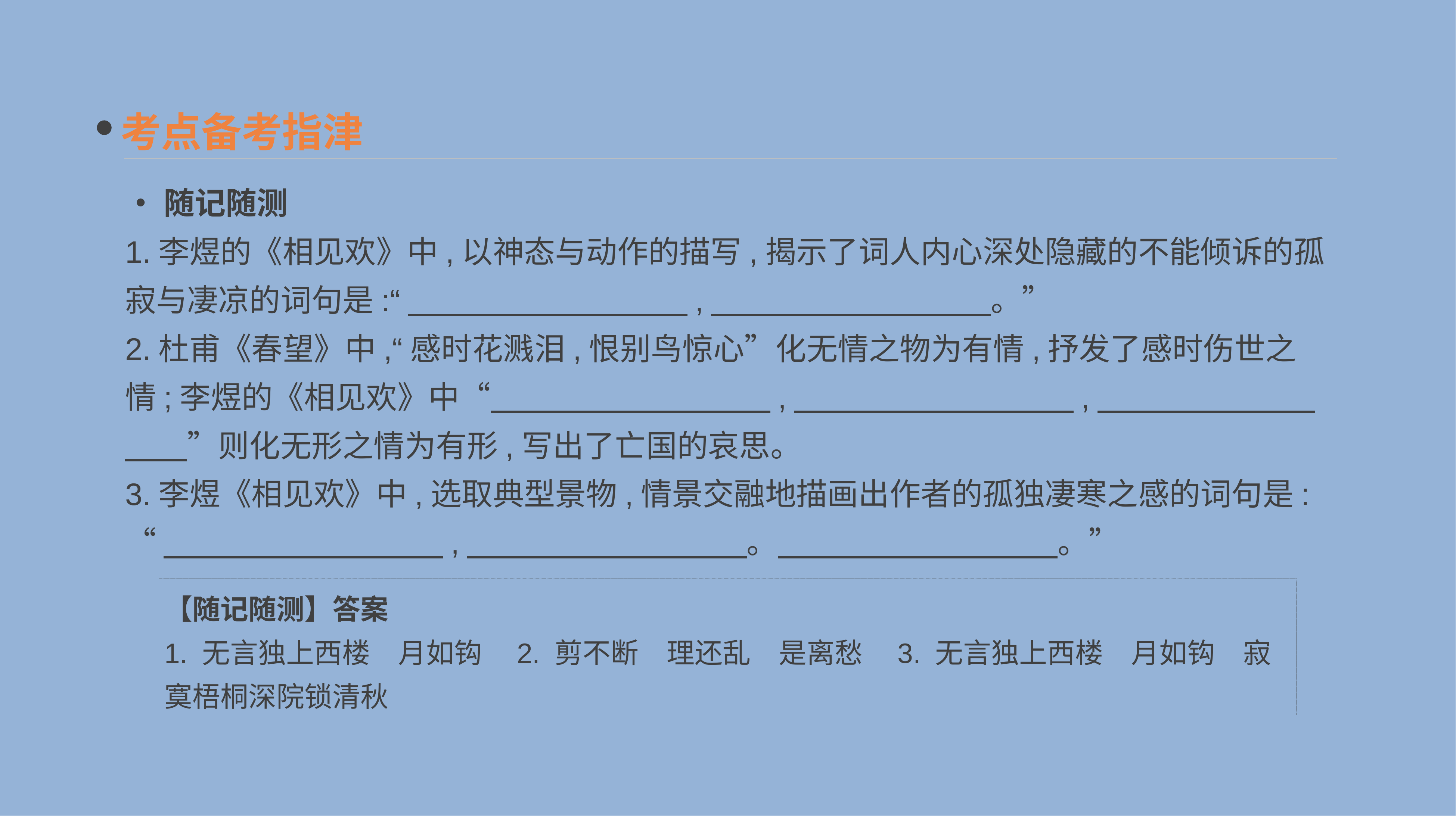

考点备考指津

•随记随测
1.李煜的《相见欢》中,以神态与动作的描写,揭示了词人内心深处隐藏的不能倾诉的孤寂与凄凉的词句是:“　　　　　　　　　,　　　　　　　　　。”
2.杜甫《春望》中,“感时花溅泪,恨别鸟惊心”化无情之物为有情,抒发了感时伤世之情;李煜的《相见欢》中“　　　　　　　　　,　　　　　　　　　,　　　　　　　　　”则化无形之情为有形,写出了亡国的哀思。
3.李煜《相见欢》中,选取典型景物,情景交融地描画出作者的孤独凄寒之感的词句是:
“　　　　　　　　　,　　　　　　　　　。　　　　　　　　　。”
【随记随测】答案
1. 无言独上西楼　月如钩　2. 剪不断　理还乱　是离愁　3. 无言独上西楼　月如钩　寂寞梧桐深院锁清秋